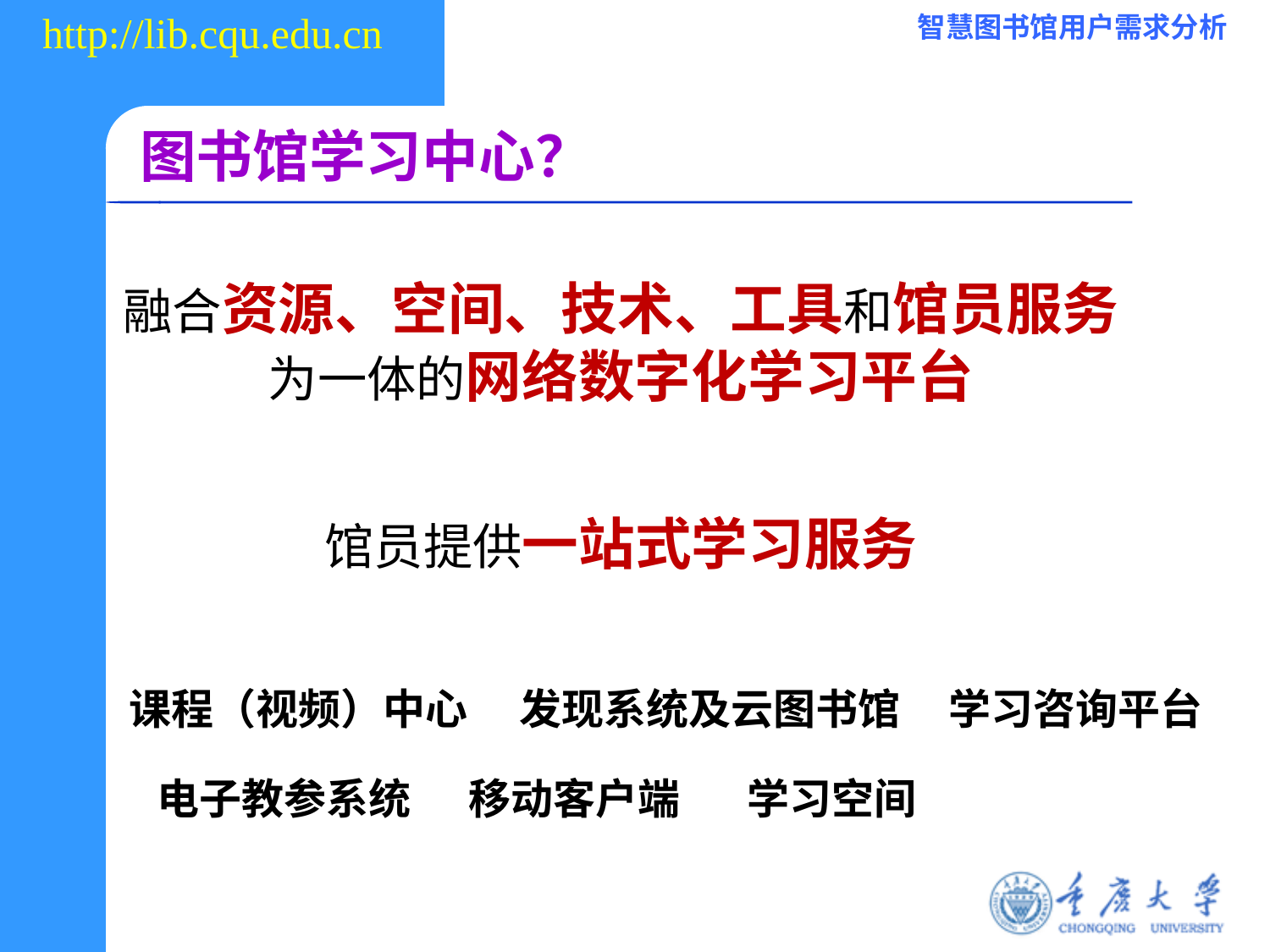

# 图书馆学习中心？

融合资源、空间、技术、工具和馆员服务为一体的网络数字化学习平台

馆员提供一站式学习服务

课程（视频）中心
发现系统及云图书馆
学习咨询平台
电子教参系统
移动客户端
学习空间